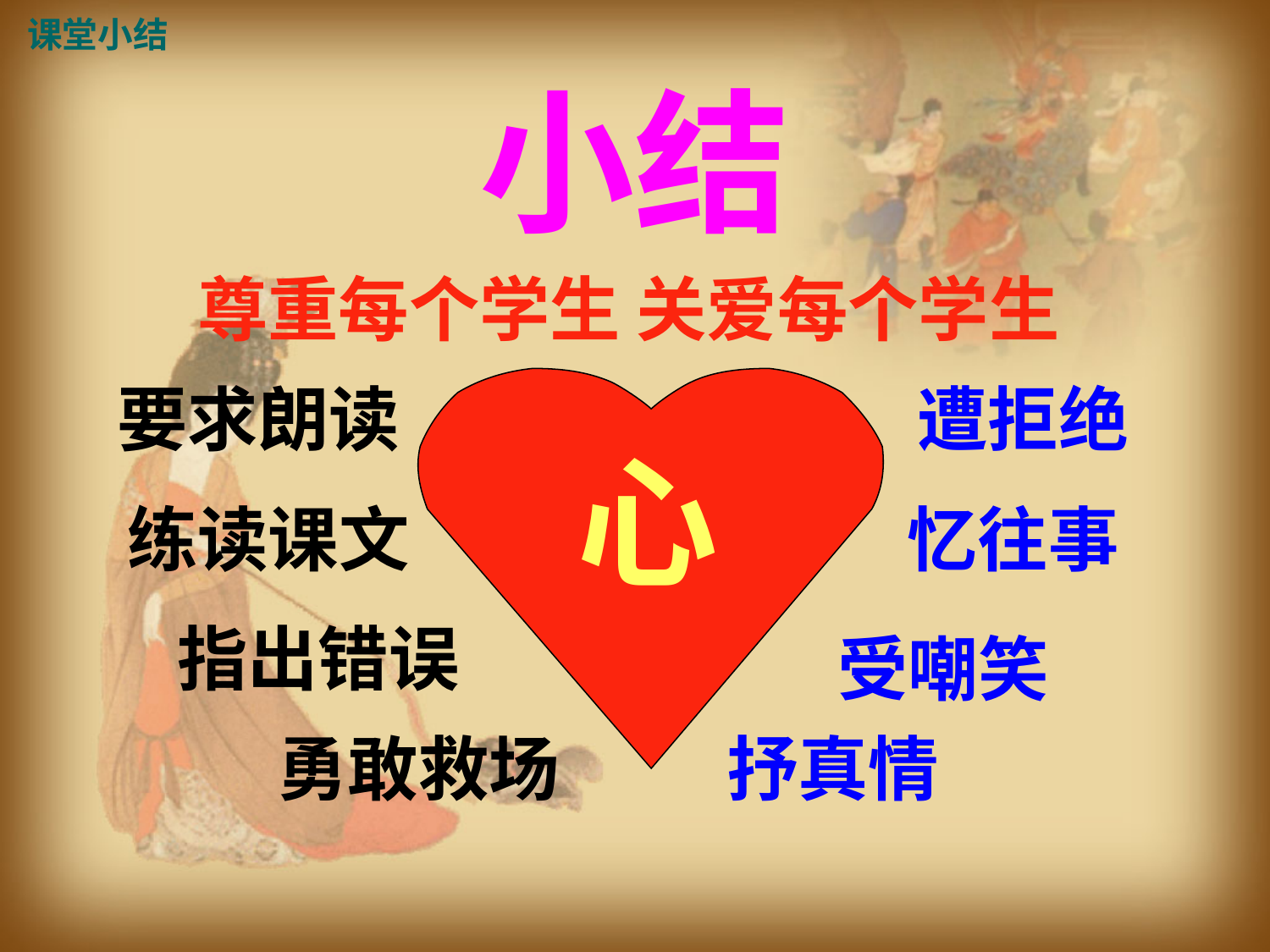

课堂小结
小结
尊重每个学生 关爱每个学生
要求朗读

遭拒绝
心
练读课文
忆往事
指出错误
受嘲笑
勇敢救场
抒真情